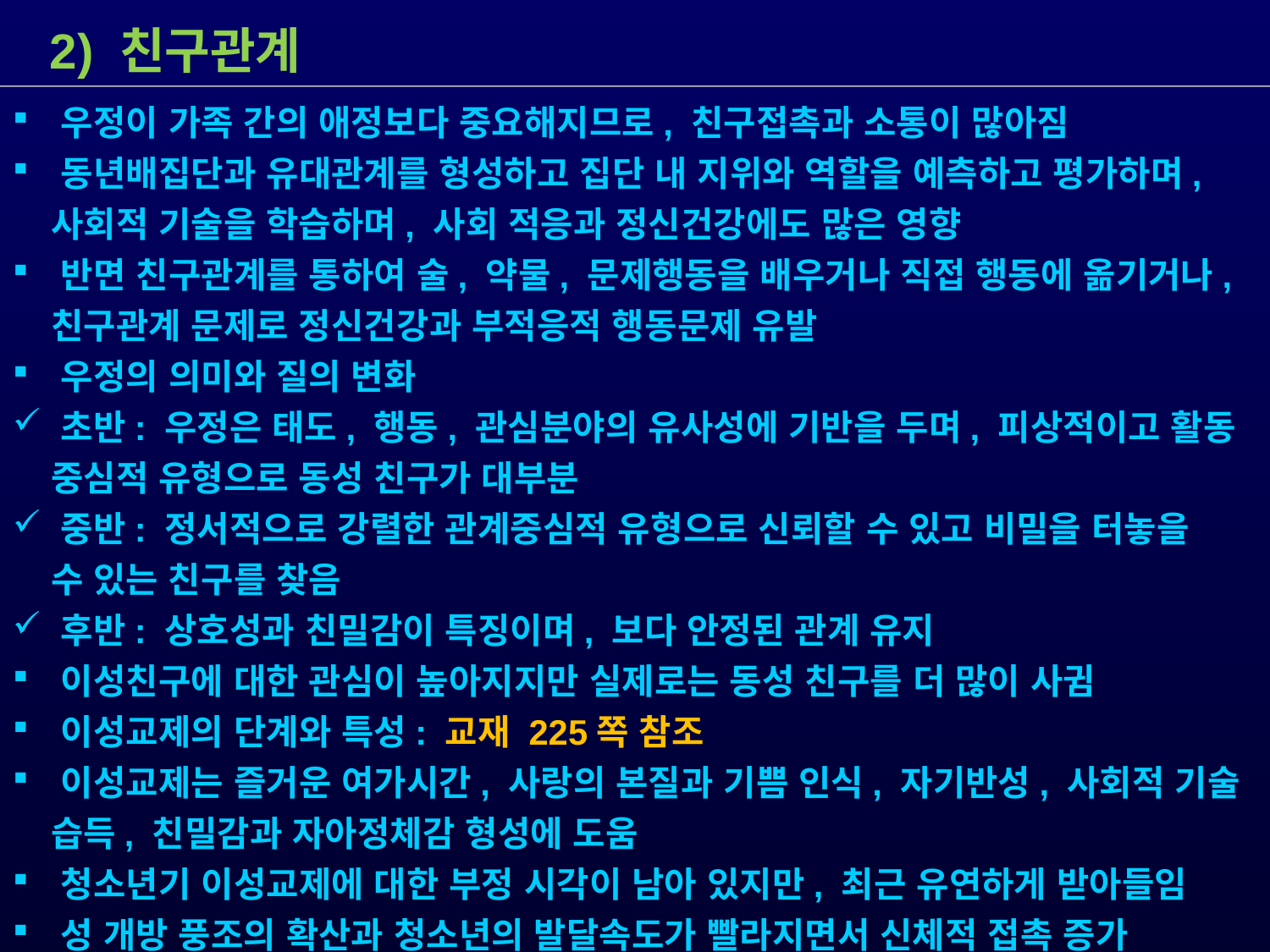

2) 친구관계
 우정이 가족 간의 애정보다 중요해지므로, 친구접촉과 소통이 많아짐
 동년배집단과 유대관계를 형성하고 집단 내 지위와 역할을 예측하고 평가하며,
   사회적 기술을 학습하며, 사회 적응과 정신건강에도 많은 영향
 반면 친구관계를 통하여 술, 약물, 문제행동을 배우거나 직접 행동에 옮기거나,
   친구관계 문제로 정신건강과 부적응적 행동문제 유발
 우정의 의미와 질의 변화
 초반: 우정은 태도, 행동, 관심분야의 유사성에 기반을 두며, 피상적이고 활동
   중심적 유형으로 동성 친구가 대부분
 중반: 정서적으로 강렬한 관계중심적 유형으로 신뢰할 수 있고 비밀을 터놓을
   수 있는 친구를 찾음
 후반: 상호성과 친밀감이 특징이며, 보다 안정된 관계 유지
 이성친구에 대한 관심이 높아지지만 실제로는 동성 친구를 더 많이 사귐
 이성교제의 단계와 특성: 교재 225쪽 참조
 이성교제는 즐거운 여가시간, 사랑의 본질과 기쁨 인식, 자기반성, 사회적 기술
   습득, 친밀감과 자아정체감 형성에 도움
 청소년기 이성교제에 대한 부정 시각이 남아 있지만, 최근 유연하게 받아들임
 성 개방 풍조의 확산과 청소년의 발달속도가 빨라지면서 신체적 접촉 증가